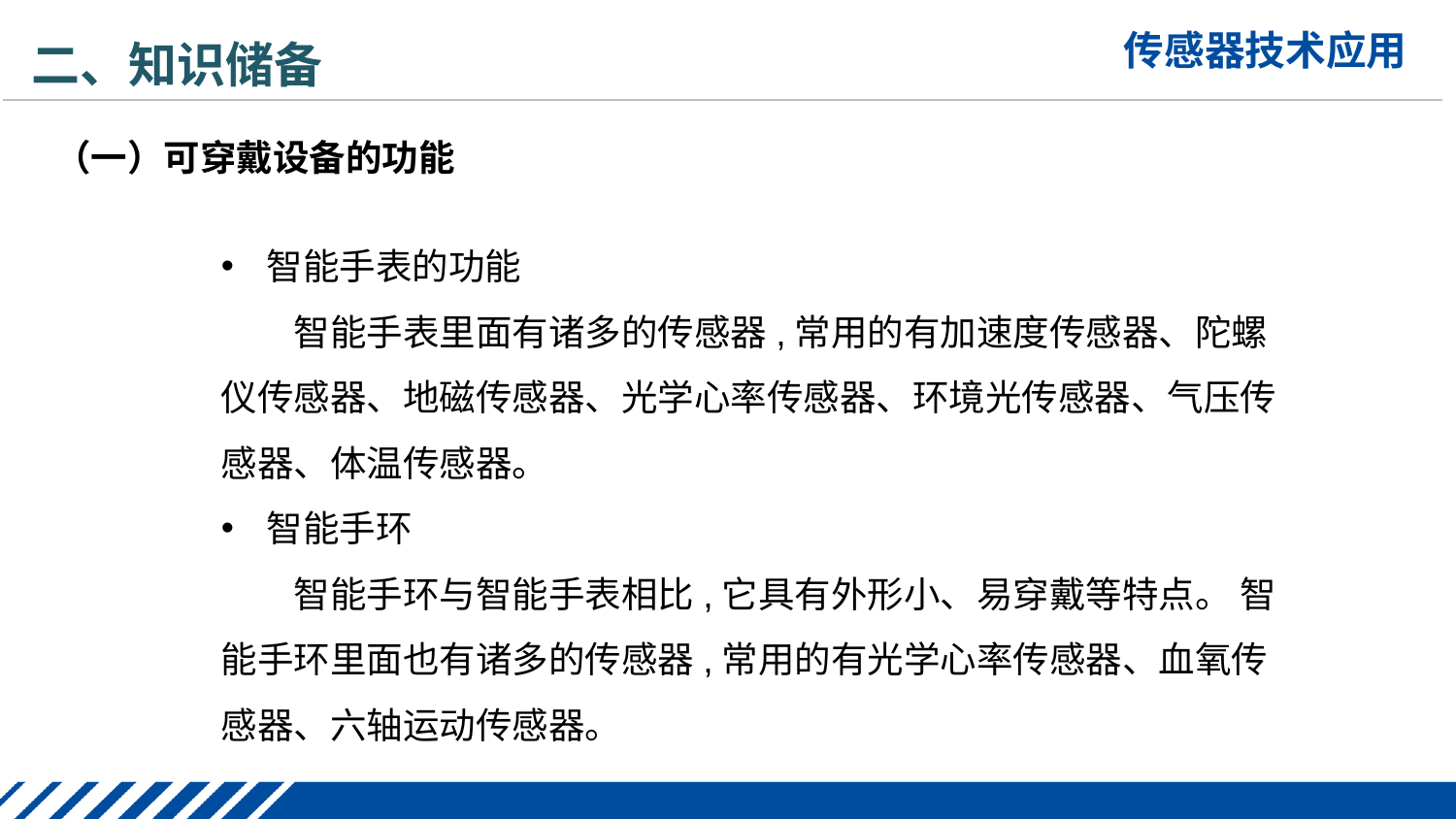

二、知识储备
（一）可穿戴设备的功能
智能手表的功能
智能手表里面有诸多的传感器,常用的有加速度传感器、陀螺仪传感器、地磁传感器、光学心率传感器、环境光传感器、气压传感器、体温传感器。
智能手环
智能手环与智能手表相比,它具有外形小、易穿戴等特点。 智能手环里面也有诸多的传感器,常用的有光学心率传感器、血氧传感器、六轴运动传感器。